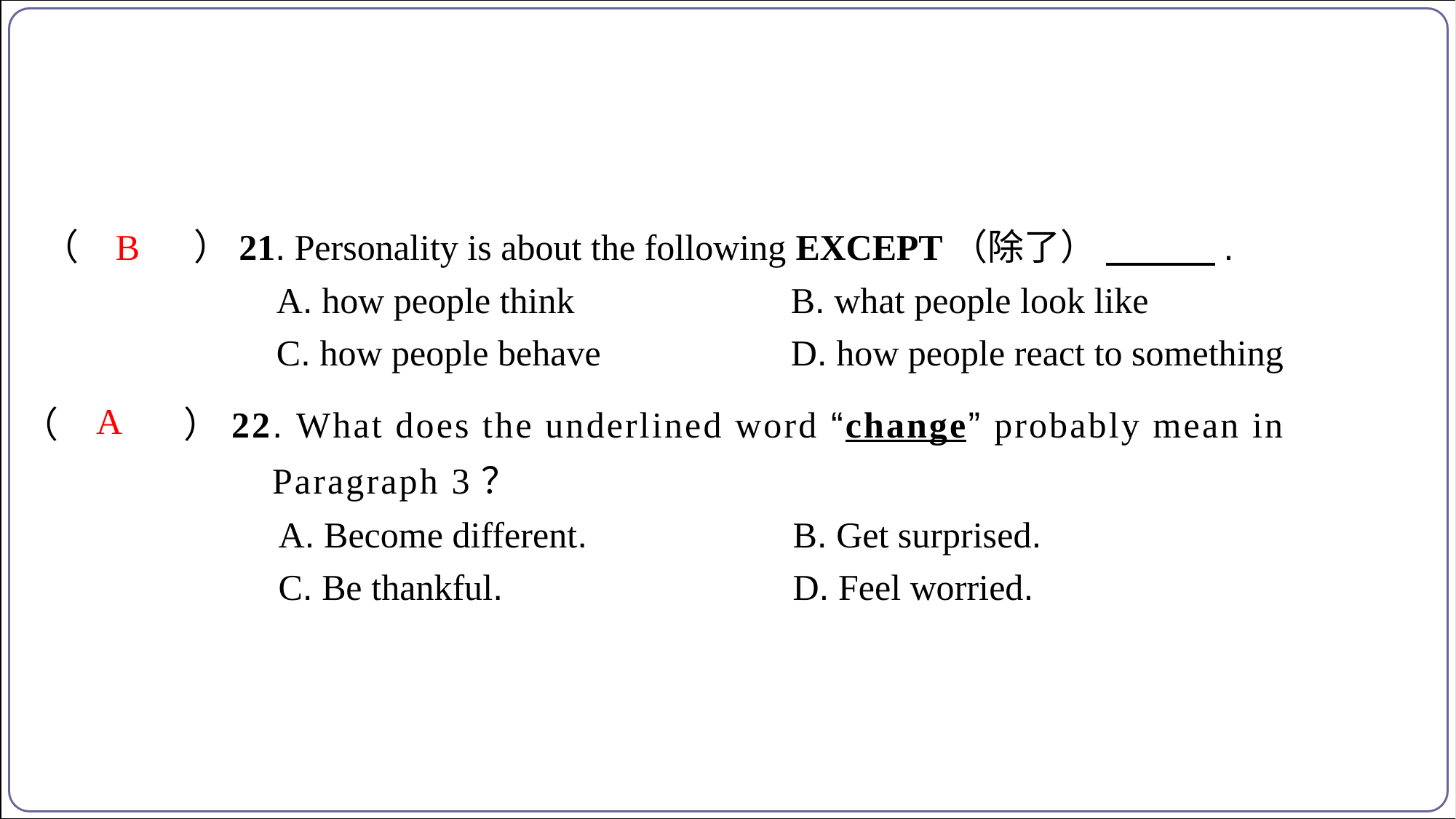

B
（　B　）21. Personality is about the following EXCEPT（除了）  　　　.
| A. how people think | B. what people look like |
| --- | --- |
| C. how people behave | D. how people react to something |
A
（　A　）22. What does the underlined word “change” probably mean in
                      Paragraph 3？
| A. Become different. | B. Get surprised. |
| --- | --- |
| C. Be thankful. | D. Feel worried. |